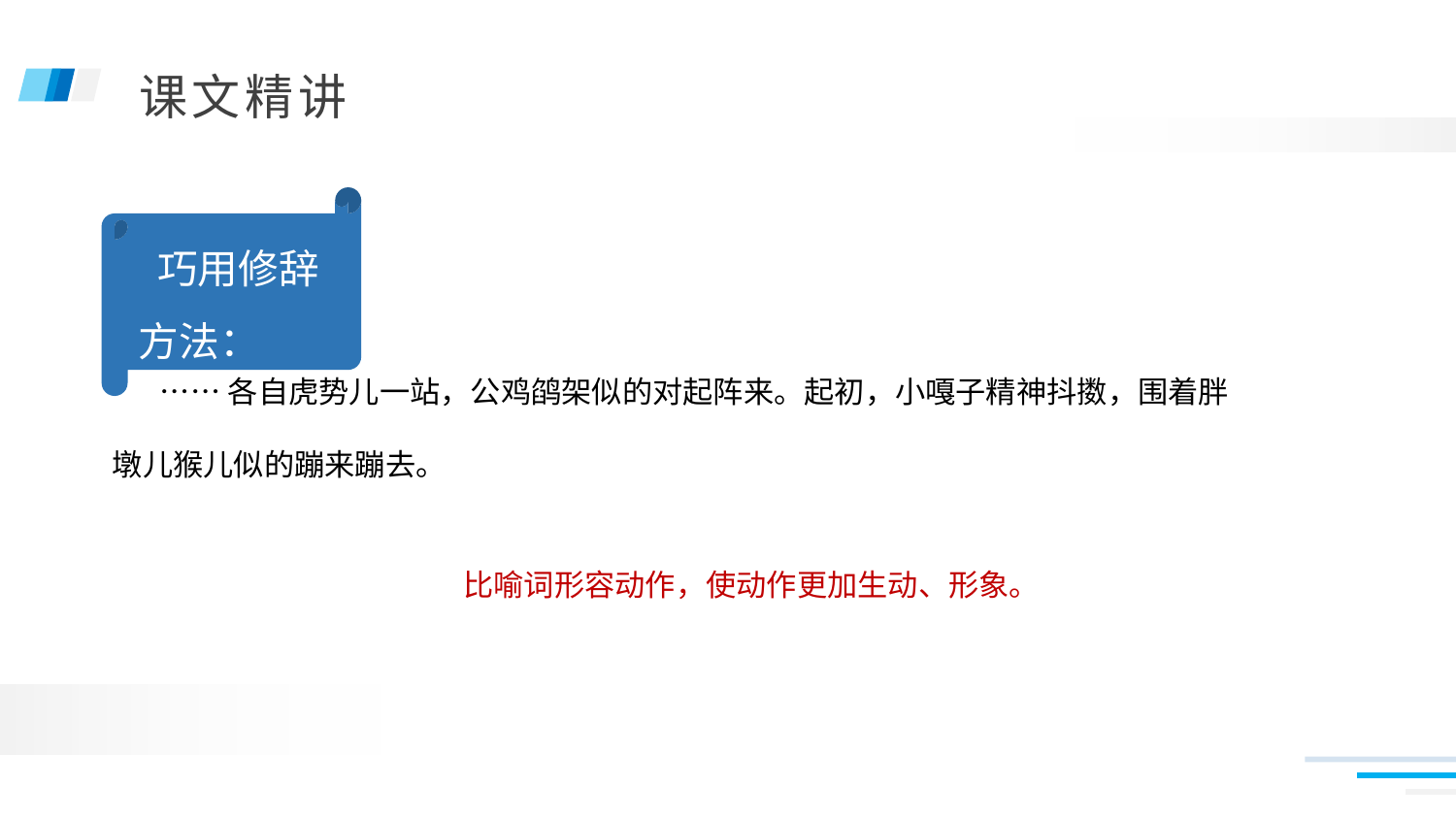

巧用修辞方法：
       ……各自虎势儿一站，公鸡鹐架似的对起阵来。起初，小嘎子精神抖擞，围着胖墩儿猴儿似的蹦来蹦去。
比喻词形容动作，使动作更加生动、形象。